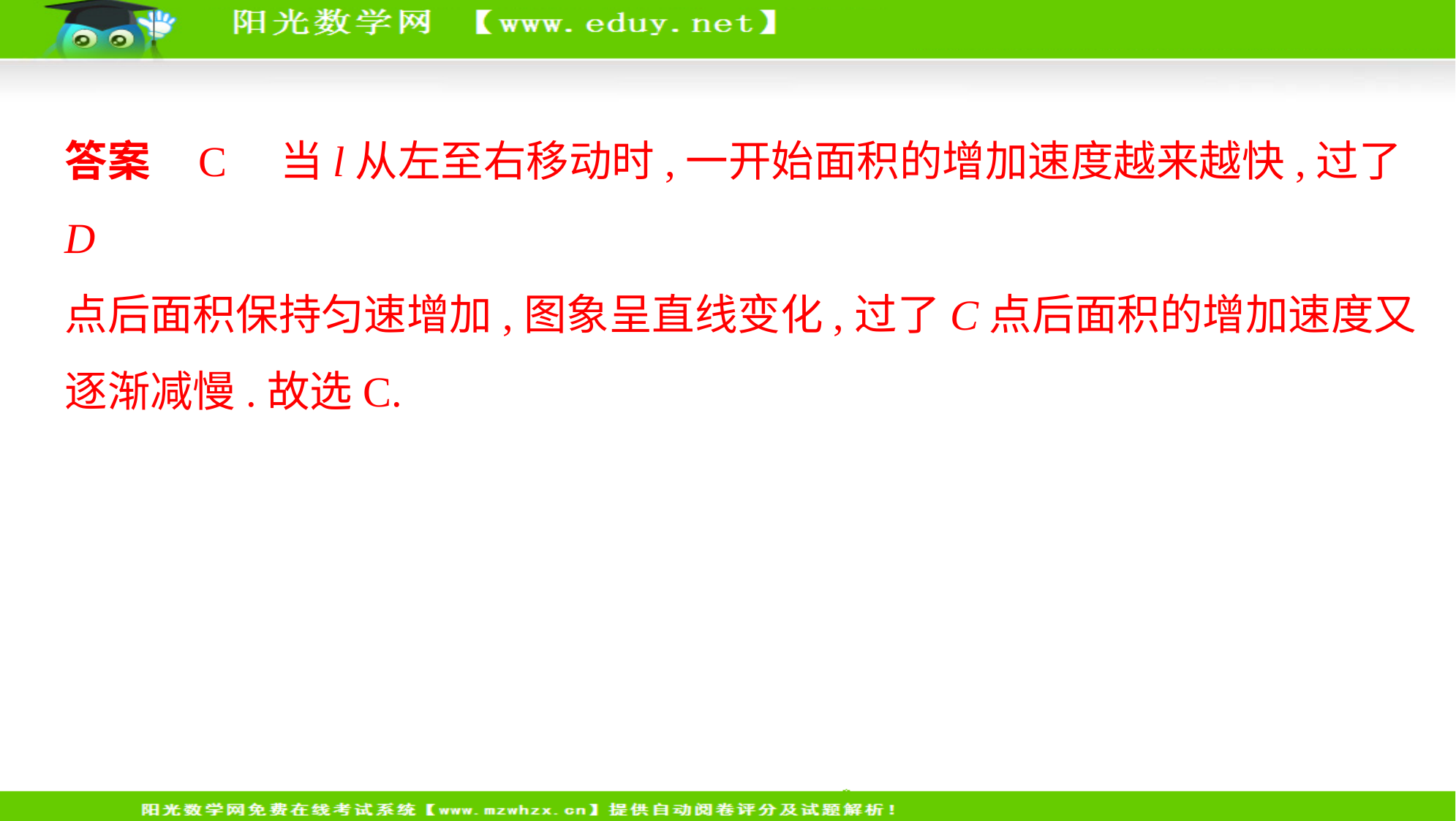

答案    C　当l从左至右移动时,一开始面积的增加速度越来越快,过了D
点后面积保持匀速增加,图象呈直线变化,过了C点后面积的增加速度又
逐渐减慢.故选C.